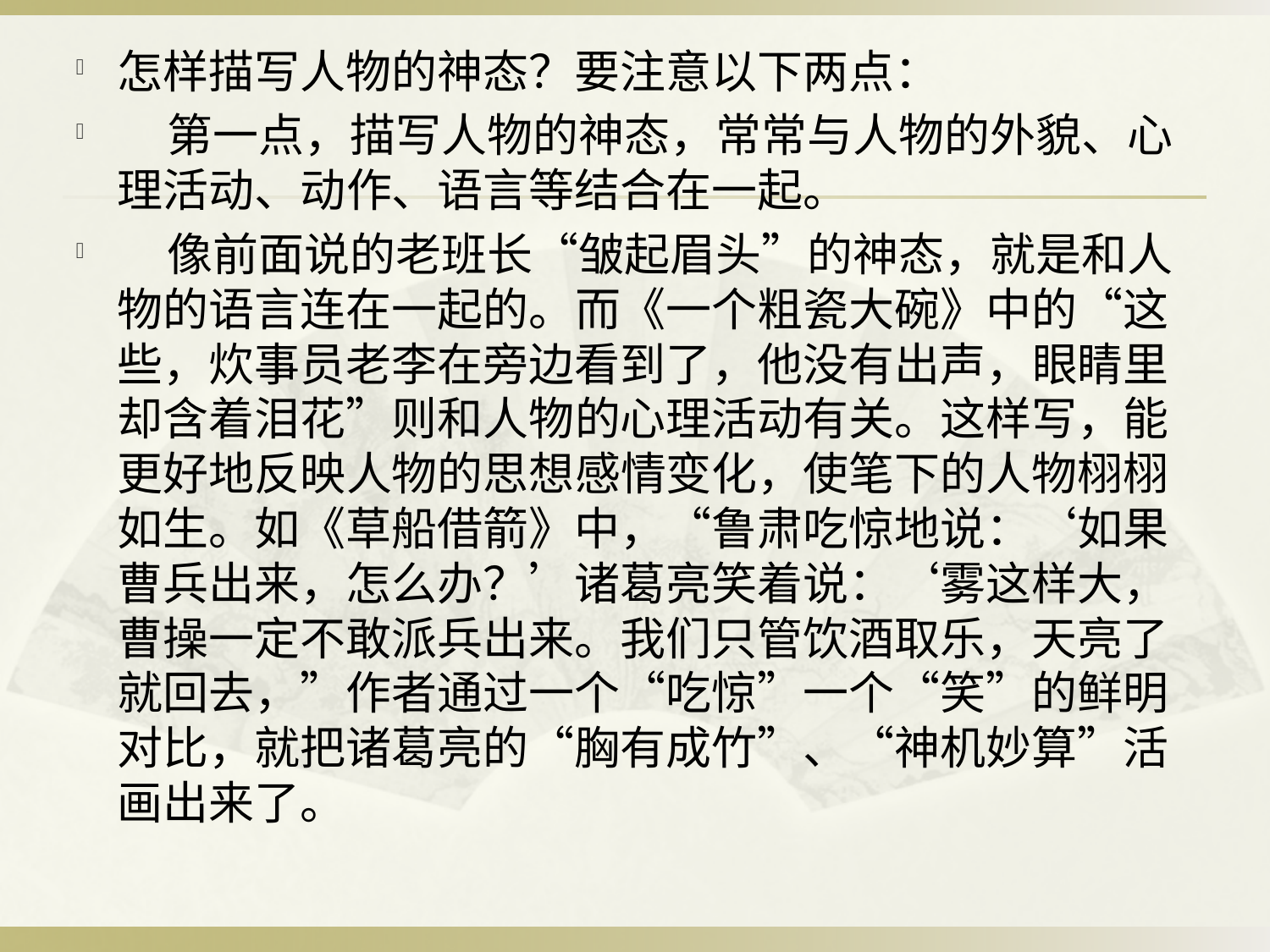

怎样描写人物的神态？要注意以下两点：
    第一点，描写人物的神态，常常与人物的外貌、心理活动、动作、语言等结合在一起。
    像前面说的老班长“皱起眉头”的神态，就是和人物的语言连在一起的。而《一个粗瓷大碗》中的“这些，炊事员老李在旁边看到了，他没有出声，眼睛里却含着泪花”则和人物的心理活动有关。这样写，能更好地反映人物的思想感情变化，使笔下的人物栩栩如生。如《草船借箭》中，“鲁肃吃惊地说：‘如果曹兵出来，怎么办？’诸葛亮笑着说：‘雾这样大，曹操一定不敢派兵出来。我们只管饮酒取乐，天亮了就回去，”作者通过一个“吃惊”一个“笑”的鲜明对比，就把诸葛亮的“胸有成竹”、“神机妙算”活画出来了。
#